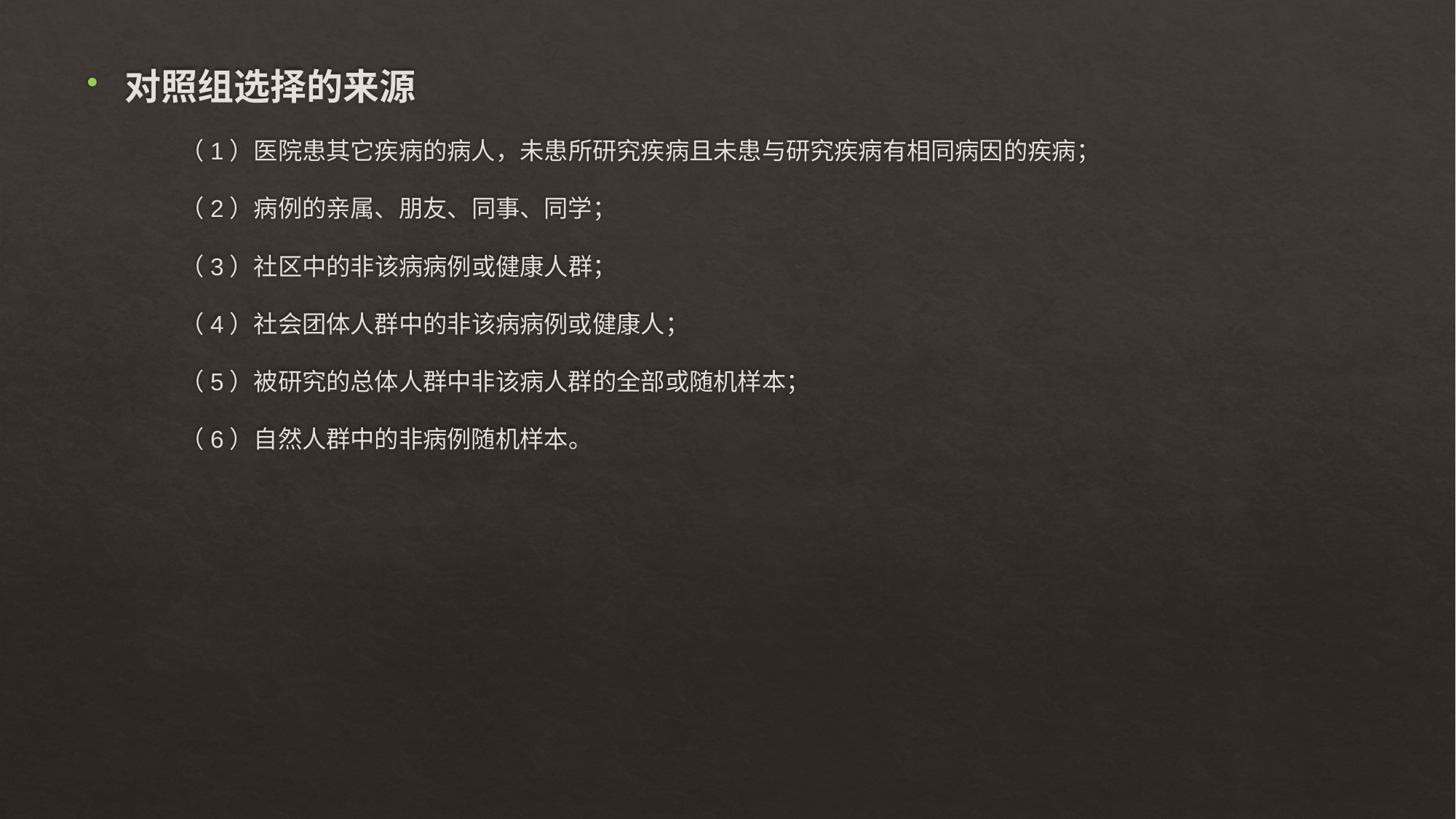

对照组选择的来源
（1）医院患其它疾病的病人，未患所研究疾病且未患与研究疾病有相同病因的疾病；
（2）病例的亲属、朋友、同事、同学；
（3）社区中的非该病病例或健康人群；
（4）社会团体人群中的非该病病例或健康人；
（5）被研究的总体人群中非该病人群的全部或随机样本；
（6）自然人群中的非病例随机样本。